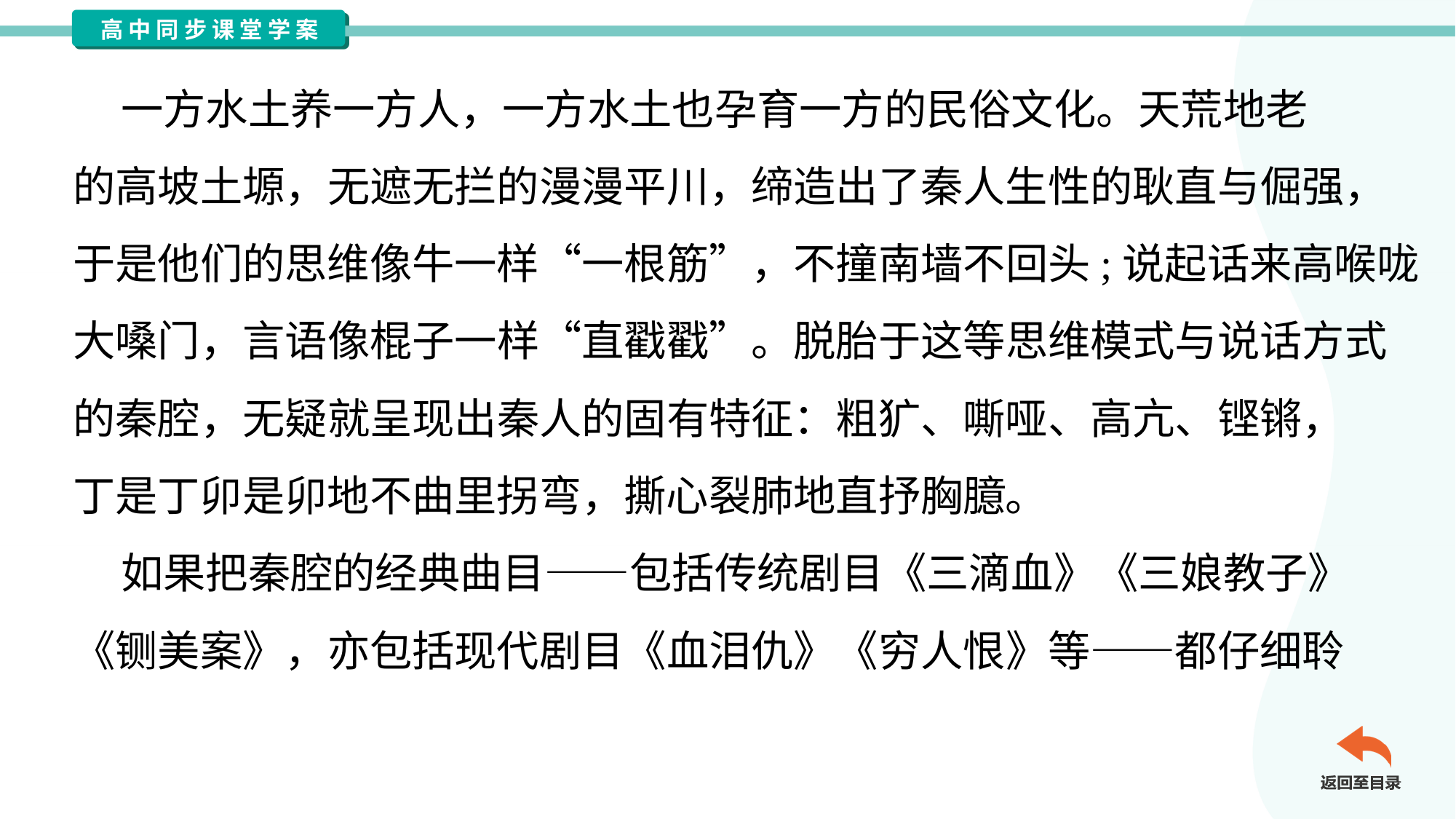

一方水土养一方人，一方水土也孕育一方的民俗文化。天荒地老
的高坡土塬，无遮无拦的漫漫平川，缔造出了秦人生性的耿直与倔强，
于是他们的思维像牛一样“一根筋”，不撞南墙不回头;说起话来高喉咙
大嗓门，言语像棍子一样“直戳戳”。脱胎于这等思维模式与说话方式
的秦腔，无疑就呈现出秦人的固有特征：粗犷、嘶哑、高亢、铿锵，
丁是丁卯是卯地不曲里拐弯，撕心裂肺地直抒胸臆。
    如果把秦腔的经典曲目——包括传统剧目《三滴血》《三娘教子》
《铡美案》，亦包括现代剧目《血泪仇》《穷人恨》等——都仔细聆